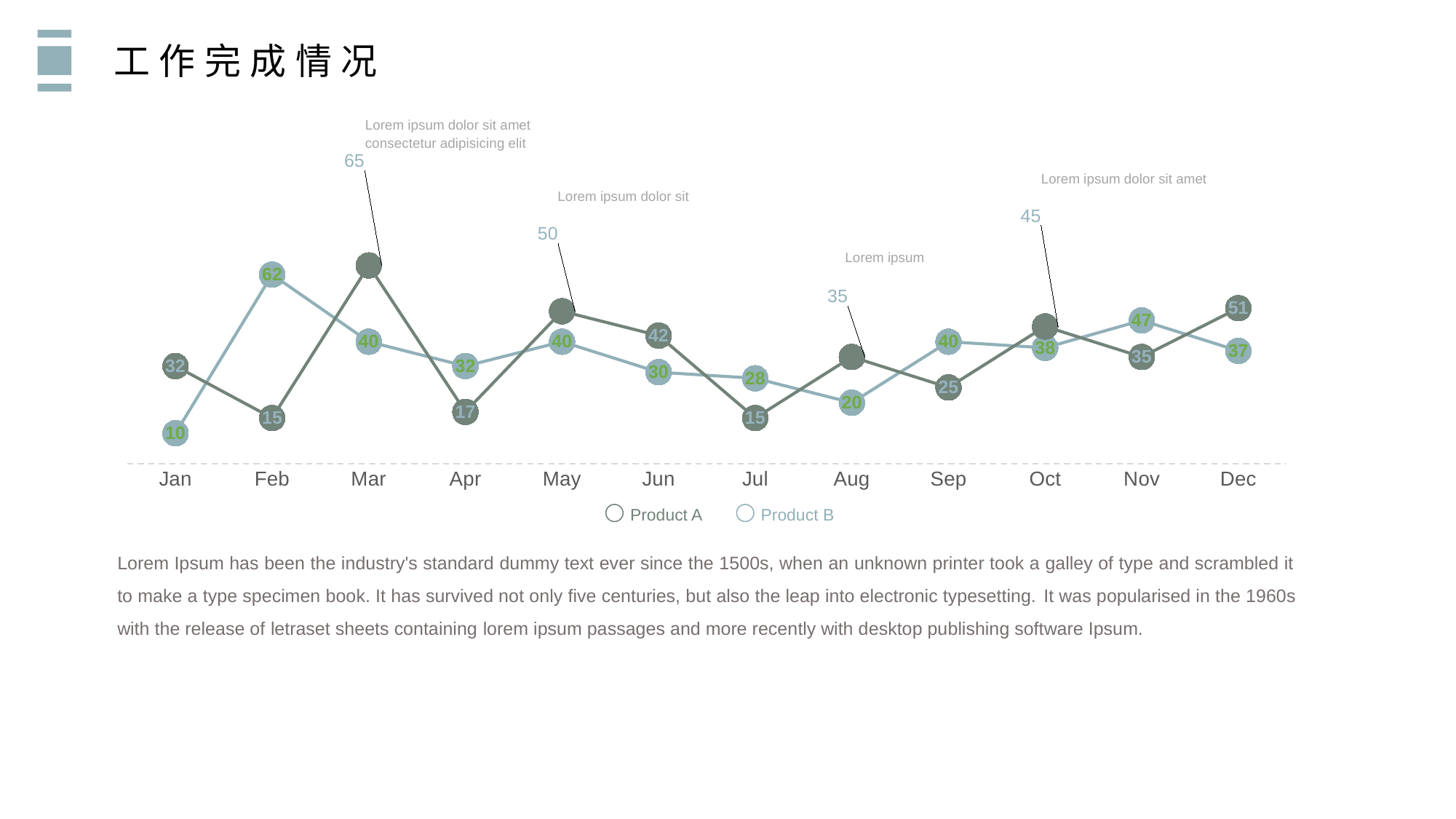

工作完成情况
Lorem ipsum dolor sit amet
consectetur adipisicing elit

### Chart

| Category | Series 1 | Series 2 |
|---|---|---|
| Jan | 10.0 | 32.0 |
| Feb | 62.0 | 15.0 |
| Mar | 40.0 | 65.0 |
| Apr | 32.0 | 17.0 |
| May | 40.0 | 50.0 |
| Jun | 30.0 | 42.0 |
| Jul | 28.0 | 15.0 |
| Aug | 20.0 | 35.0 |
| Sep | 40.0 | 25.0 |
| Oct | 38.0 | 45.0 |
| Nov | 47.0 | 35.0 |
| Dec | 37.0 | 51.0 |
Lorem ipsum dolor sit amet
Lorem ipsum dolor sit
Lorem ipsum
Product A
Product B

Lorem Ipsum has been the industry's standard dummy text ever since the 1500s, when an unknown printer took a galley of type and scrambled it to make a type specimen book. It has survived not only five centuries, but also the leap into electronic typesetting. It was popularised in the 1960s with the release of letraset sheets containing lorem ipsum passages and more recently with desktop publishing software Ipsum.